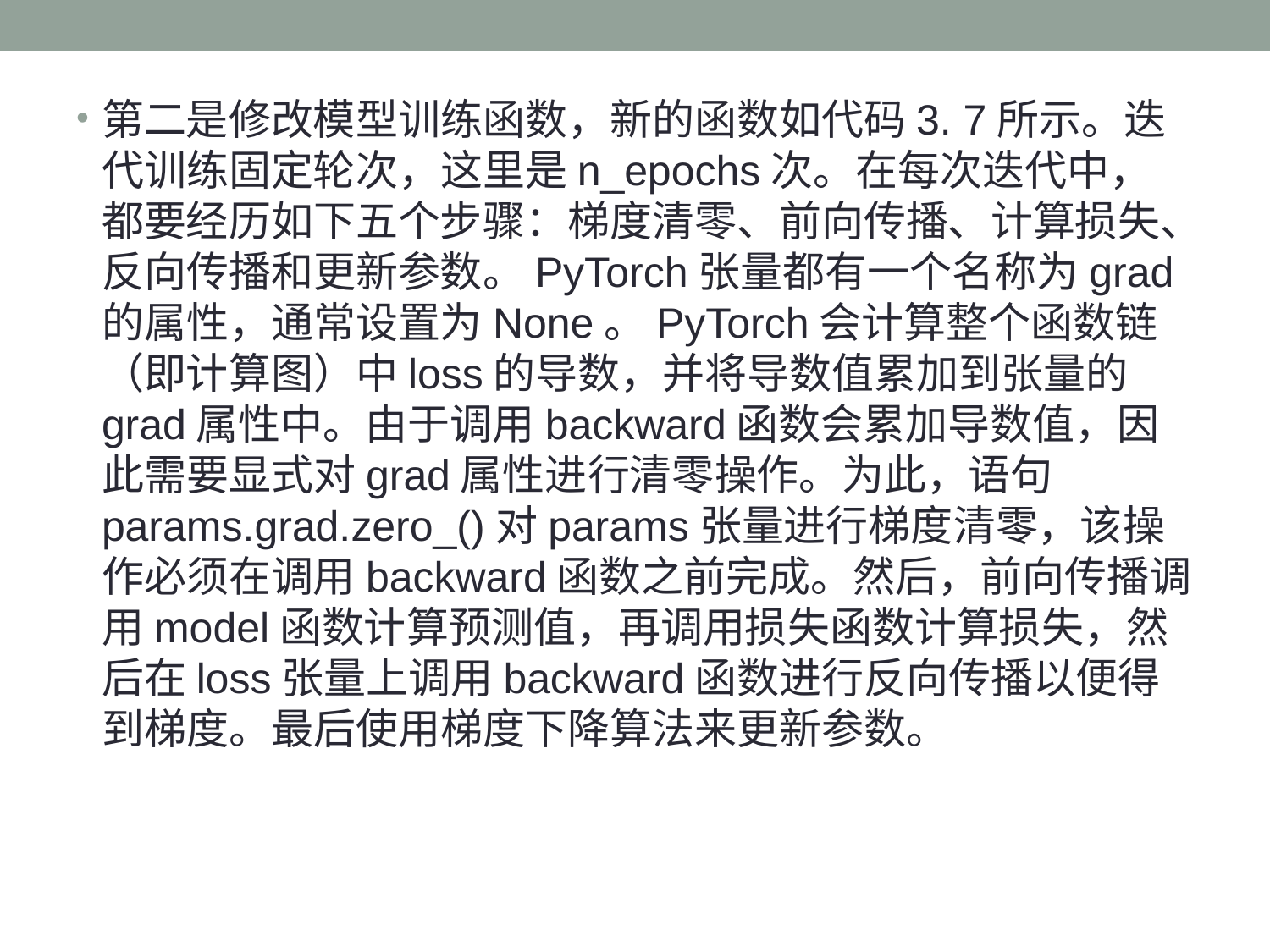

第二是修改模型训练函数，新的函数如代码3. 7所示。迭代训练固定轮次，这里是n_epochs次。在每次迭代中，都要经历如下五个步骤：梯度清零、前向传播、计算损失、反向传播和更新参数。PyTorch张量都有一个名称为grad的属性，通常设置为None。PyTorch会计算整个函数链（即计算图）中loss的导数，并将导数值累加到张量的grad属性中。由于调用backward函数会累加导数值，因此需要显式对grad属性进行清零操作。为此，语句params.grad.zero_()对params张量进行梯度清零，该操作必须在调用backward函数之前完成。然后，前向传播调用model函数计算预测值，再调用损失函数计算损失，然后在loss张量上调用backward函数进行反向传播以便得到梯度。最后使用梯度下降算法来更新参数。